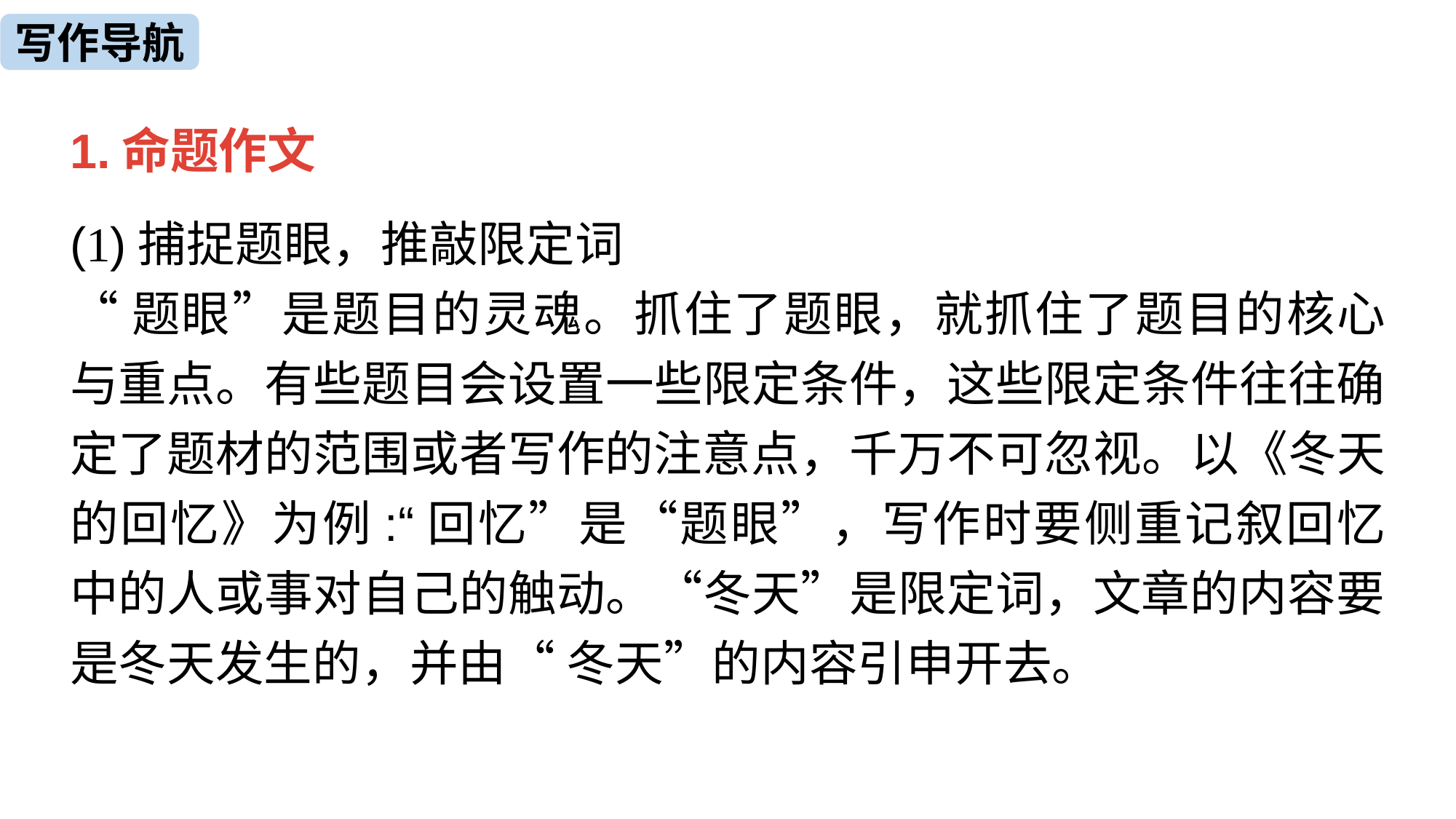

写作导航
1.命题作文
(1)捕捉题眼，推敲限定词
“题眼”是题目的灵魂。抓住了题眼，就抓住了题目的核心与重点。有些题目会设置一些限定条件，这些限定条件往往确定了题材的范围或者写作的注意点，千万不可忽视。以《冬天的回忆》为例:“回忆”是“题眼”，写作时要侧重记叙回忆中的人或事对自己的触动。“冬天”是限定词，文章的内容要是冬天发生的，并由“ 冬天”的内容引申开去。